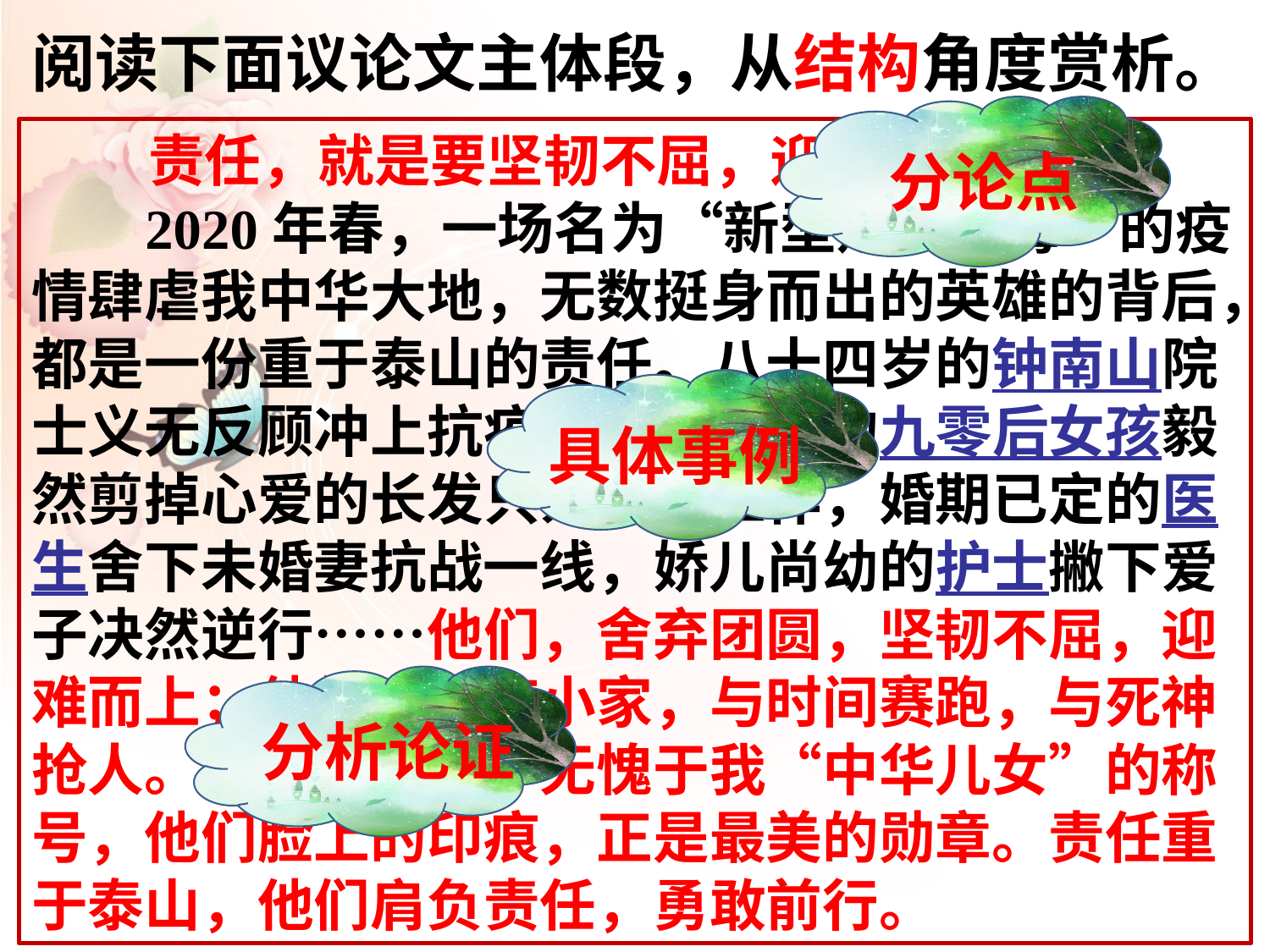

阅读下面议论文主体段，从结构角度赏析。

分论点
        责任，就是要坚韧不屈，迎难而上。
        2020年春，一场名为“新型冠状病毒”的疫情肆虐我中华大地，无数挺身而出的英雄的背后，都是一份重于泰山的责任。八十四岁的钟南山院士义无反顾冲上抗疫一线，年轻的九零后女孩毅然剪掉心爱的长发只为方便工作，婚期已定的医生舍下未婚妻抗战一线，娇儿尚幼的护士撇下爱子决然逆行……他们，舍弃团圆，坚韧不屈，迎难而上；他们，舍弃小家，与时间赛跑，与死神抢人。他们的背影，无愧于我“中华儿女”的称号，他们脸上的印痕，正是最美的勋章。责任重于泰山，他们肩负责任，勇敢前行。

具体事例

分析论证